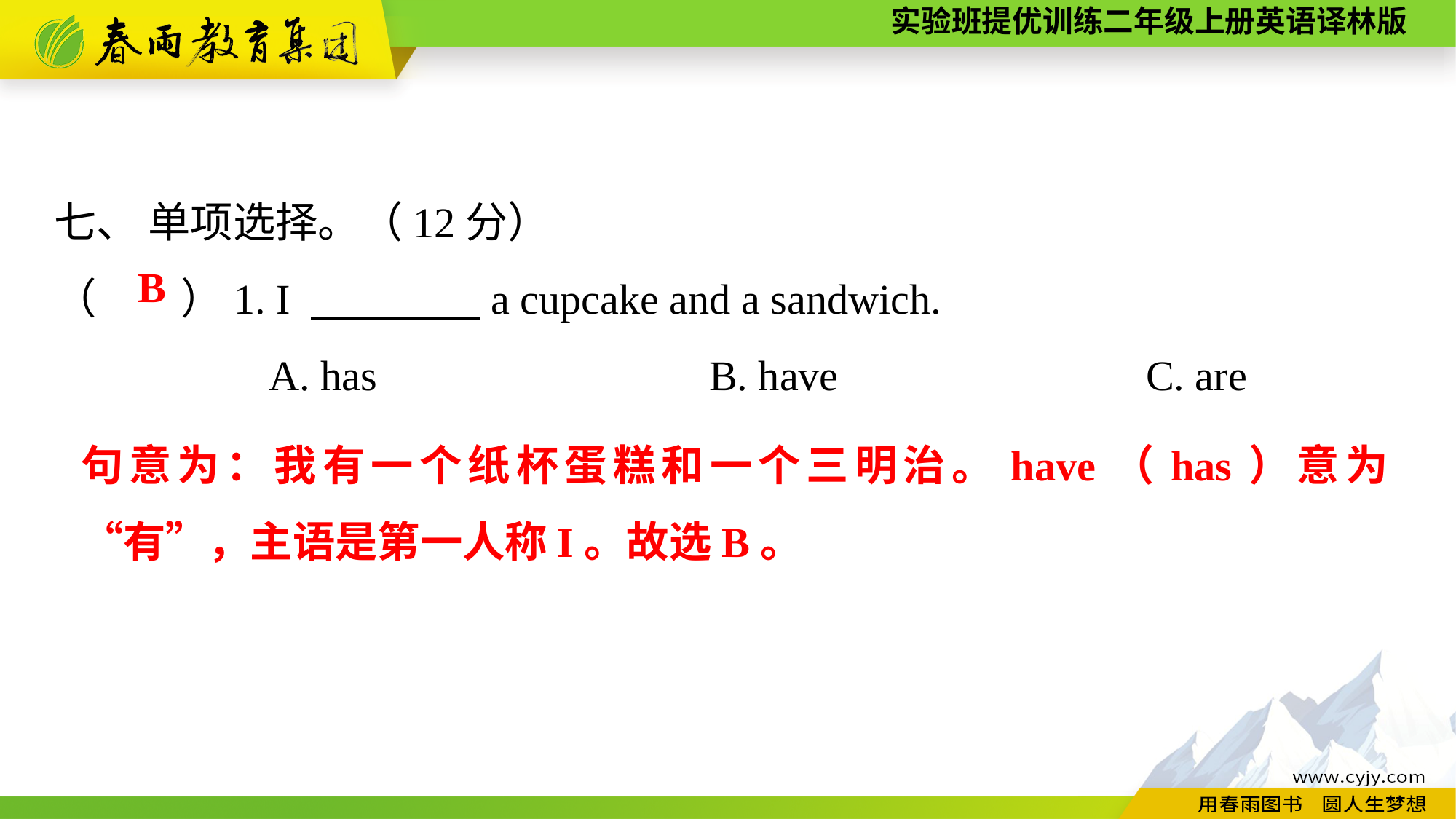

七、 单项选择。（12分）
（　　）1. I 　　　　a cupcake and a sandwich.
A. has　　　　　 	B. have　　　　　 	C. are
B
句意为：我有一个纸杯蛋糕和一个三明治。have（has）意为“有”，主语是第一人称I。故选B。